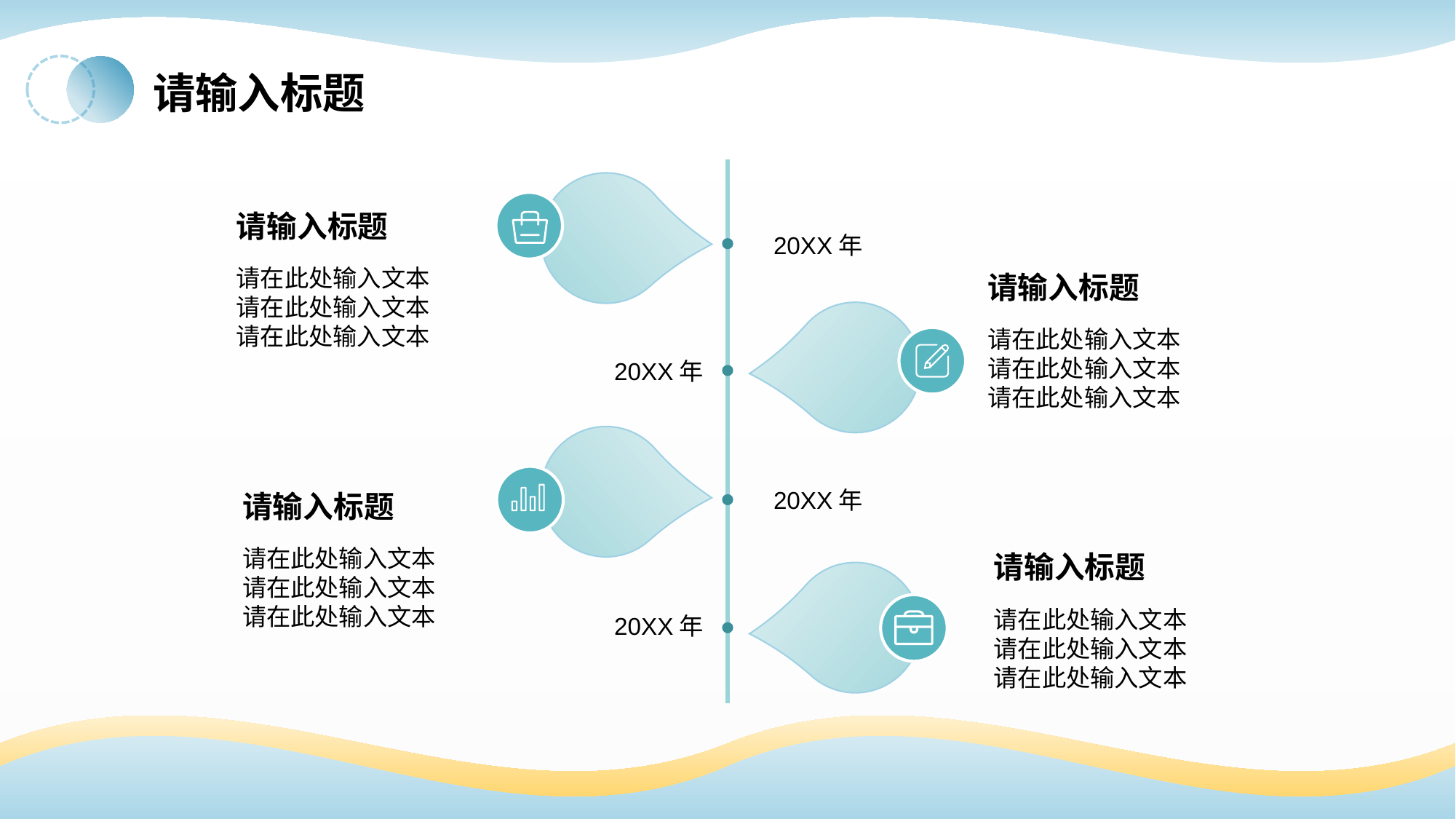

# 请输入标题

20XX年
20XX年
20XX年
20XX年
请输入标题
请在此处输入文本
请在此处输入文本
请在此处输入文本
请输入标题
请在此处输入文本
请在此处输入文本
请在此处输入文本
请输入标题
请在此处输入文本
请在此处输入文本
请在此处输入文本
请输入标题
请在此处输入文本
请在此处输入文本
请在此处输入文本